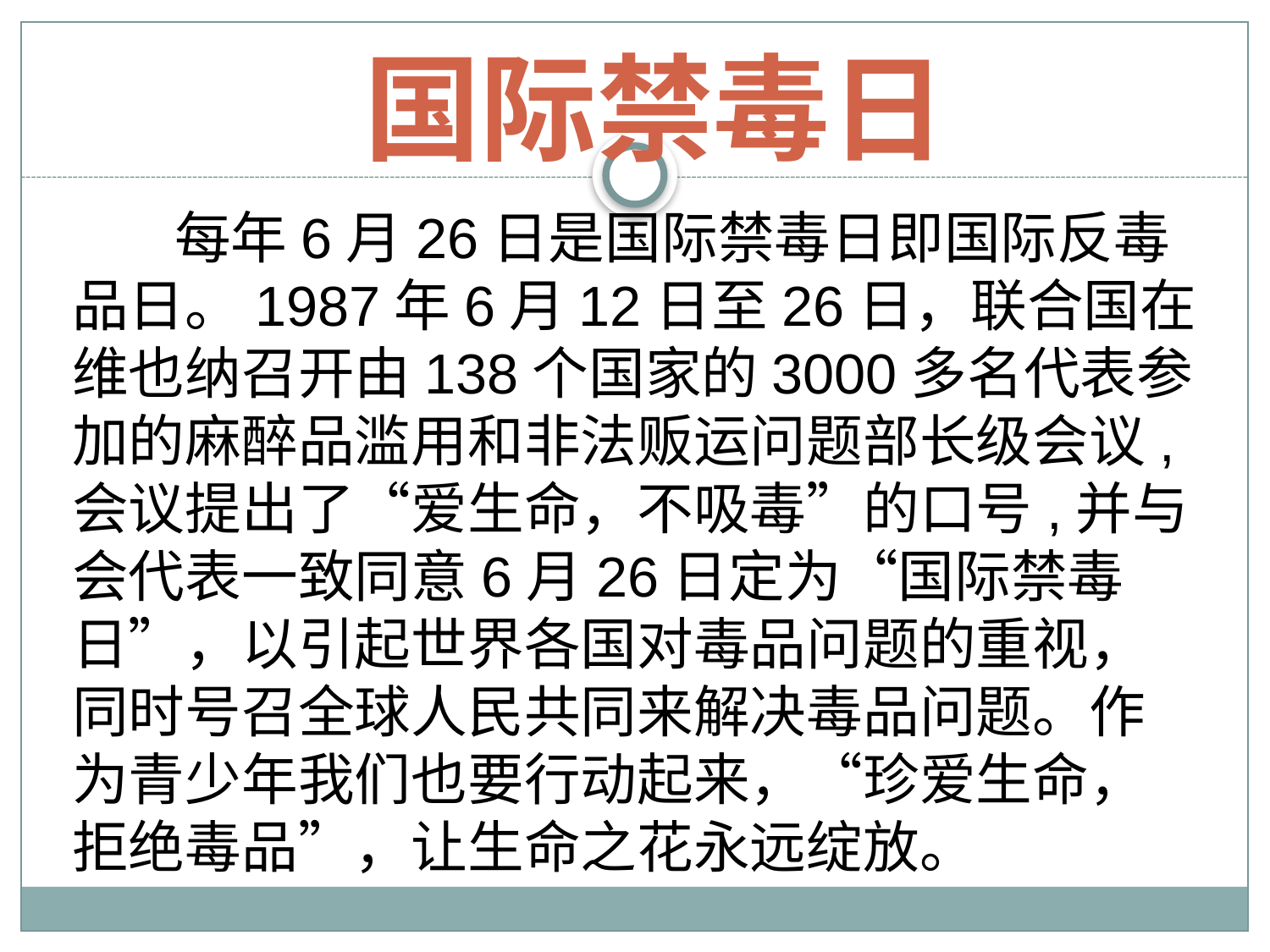

国际禁毒日
       每年6月26日是国际禁毒日即国际反毒品日。1987年6月12日至26日，联合国在维也纳召开由138个国家的3000多名代表参加的麻醉品滥用和非法贩运问题部长级会议,会议提出了“爱生命，不吸毒”的口号,并与会代表一致同意6月26日定为“国际禁毒日”，以引起世界各国对毒品问题的重视，同时号召全球人民共同来解决毒品问题。作为青少年我们也要行动起来，“珍爱生命，拒绝毒品”，让生命之花永远绽放。